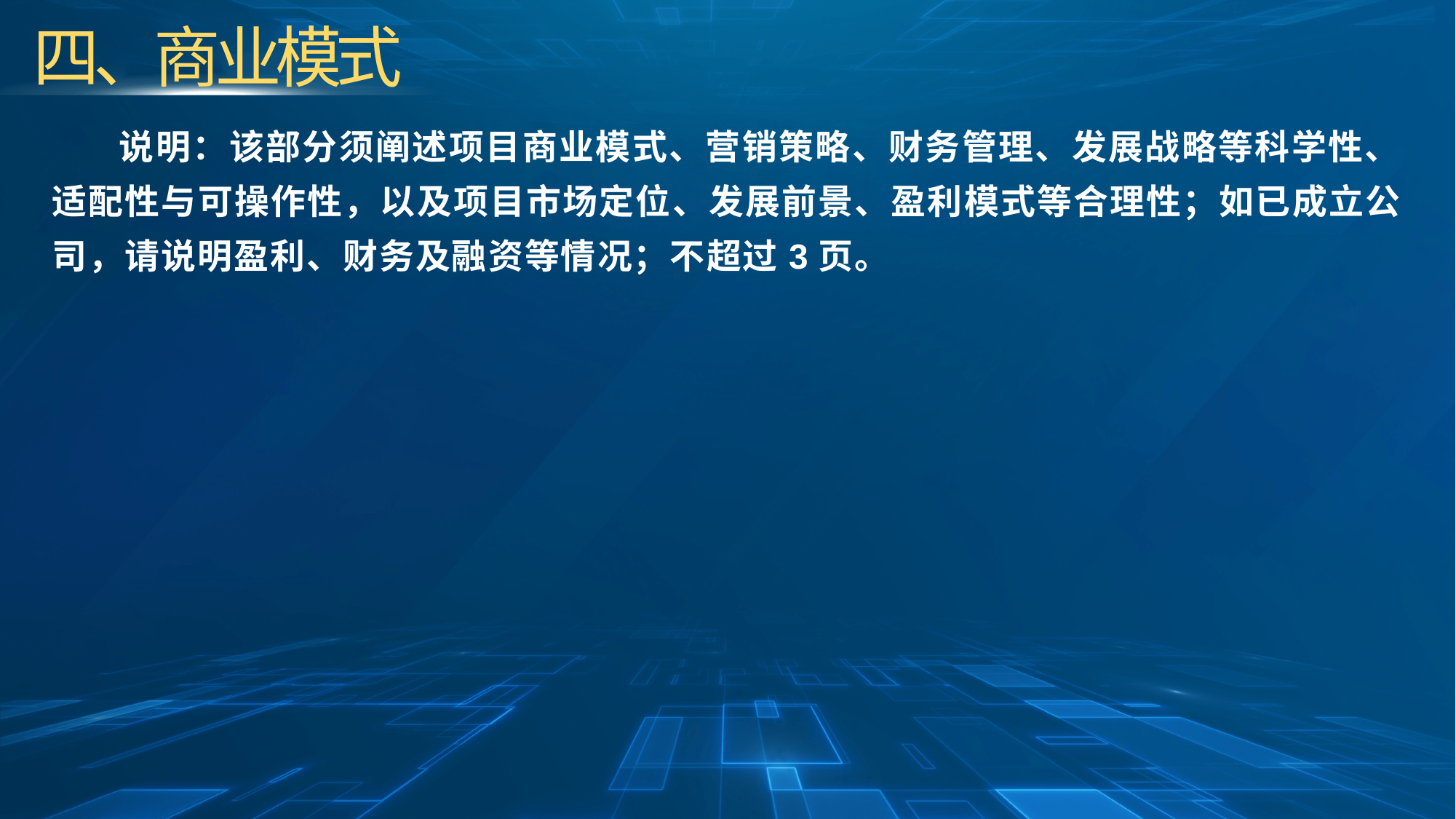

四、商业模式
      说明：该部分须阐述项目商业模式、营销策略、财务管理、发展战略等科学性、适配性与可操作性，以及项目市场定位、发展前景、盈利模式等合理性；如已成立公司，请说明盈利、财务及融资等情况；不超过3页。